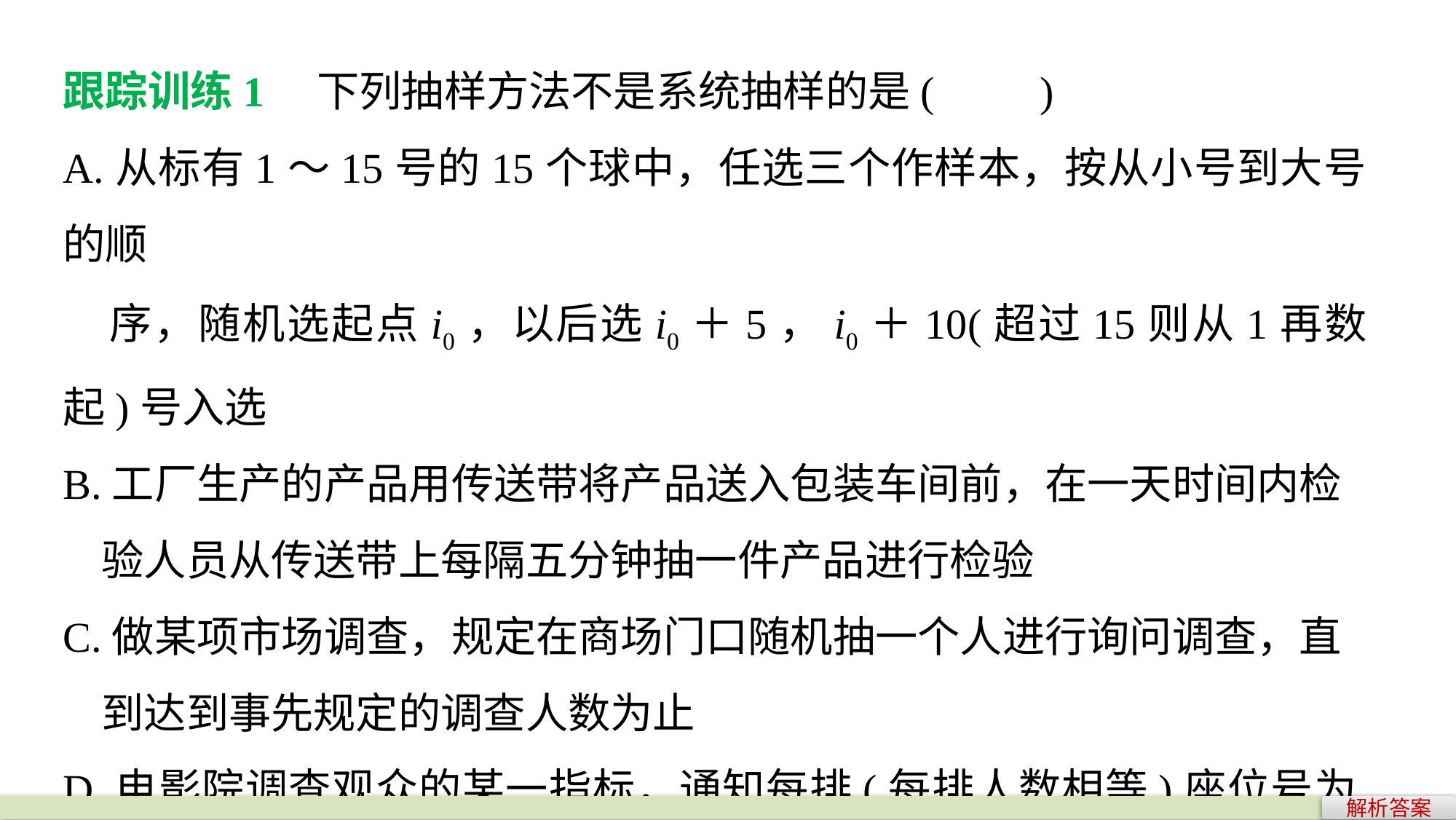

跟踪训练1　下列抽样方法不是系统抽样的是(　　)
A.从标有1～15号的15个球中，任选三个作样本，按从小号到大号的顺
   序，随机选起点i0，以后选i0＋5，i0＋10(超过15则从1再数起)号入选
B.工厂生产的产品用传送带将产品送入包装车间前，在一天时间内检
   验人员从传送带上每隔五分钟抽一件产品进行检验
C.做某项市场调查，规定在商场门口随机抽一个人进行询问调查，直
   到达到事先规定的调查人数为止
D.电影院调查观众的某一指标，通知每排(每排人数相等)座位号为14的
   观众留下来座谈
解析答案